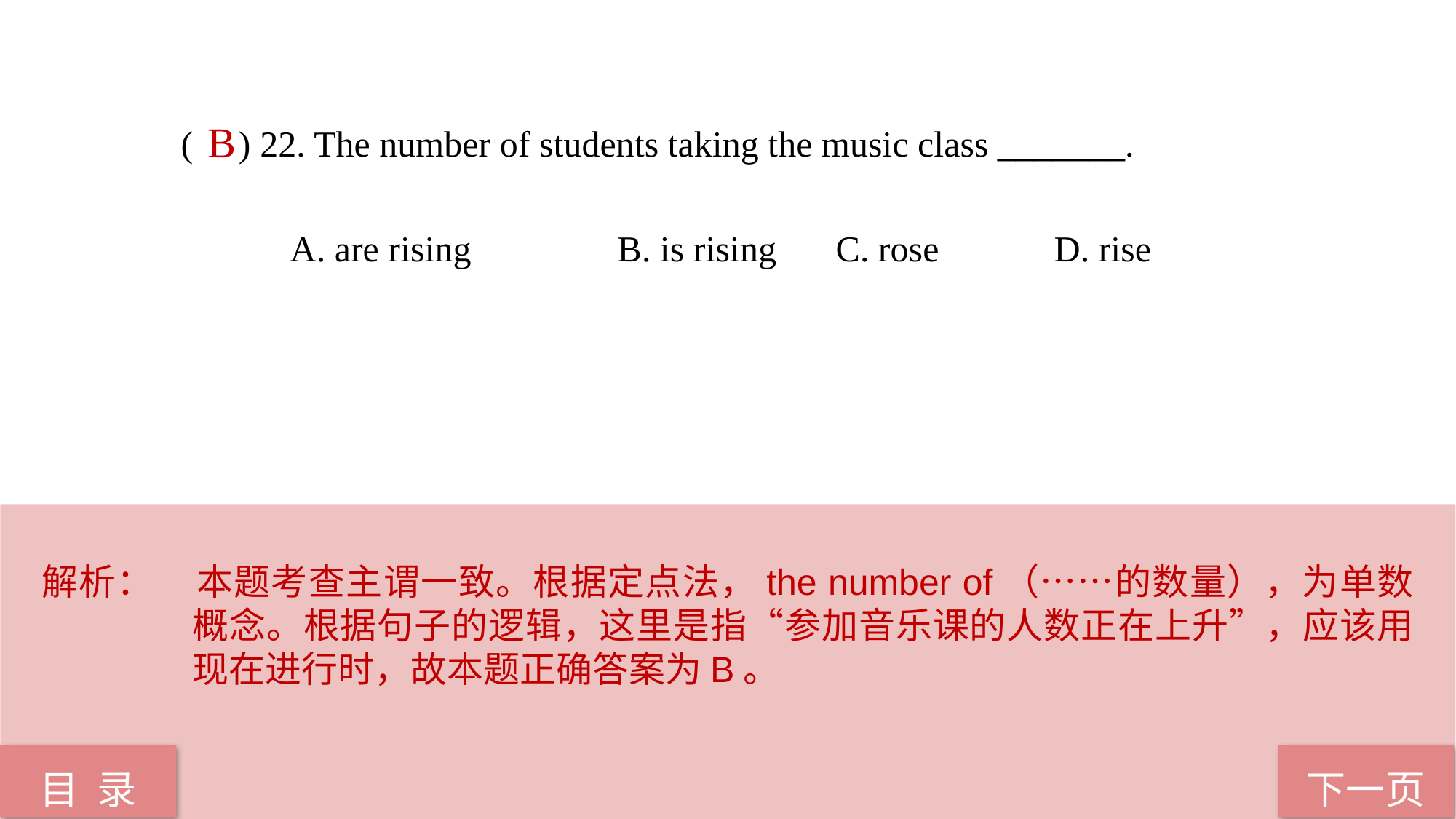

(     ) 22. The number of students taking the music class _______.

	A. are rising 		B. is rising 	C. rose 	D. rise
B
解析：	本题考查主谓一致。根据定点法，the number of（……的数量），为单数概念。根据句子的逻辑，这里是指“参加音乐课的人数正在上升”，应该用现在进行时，故本题正确答案为B。